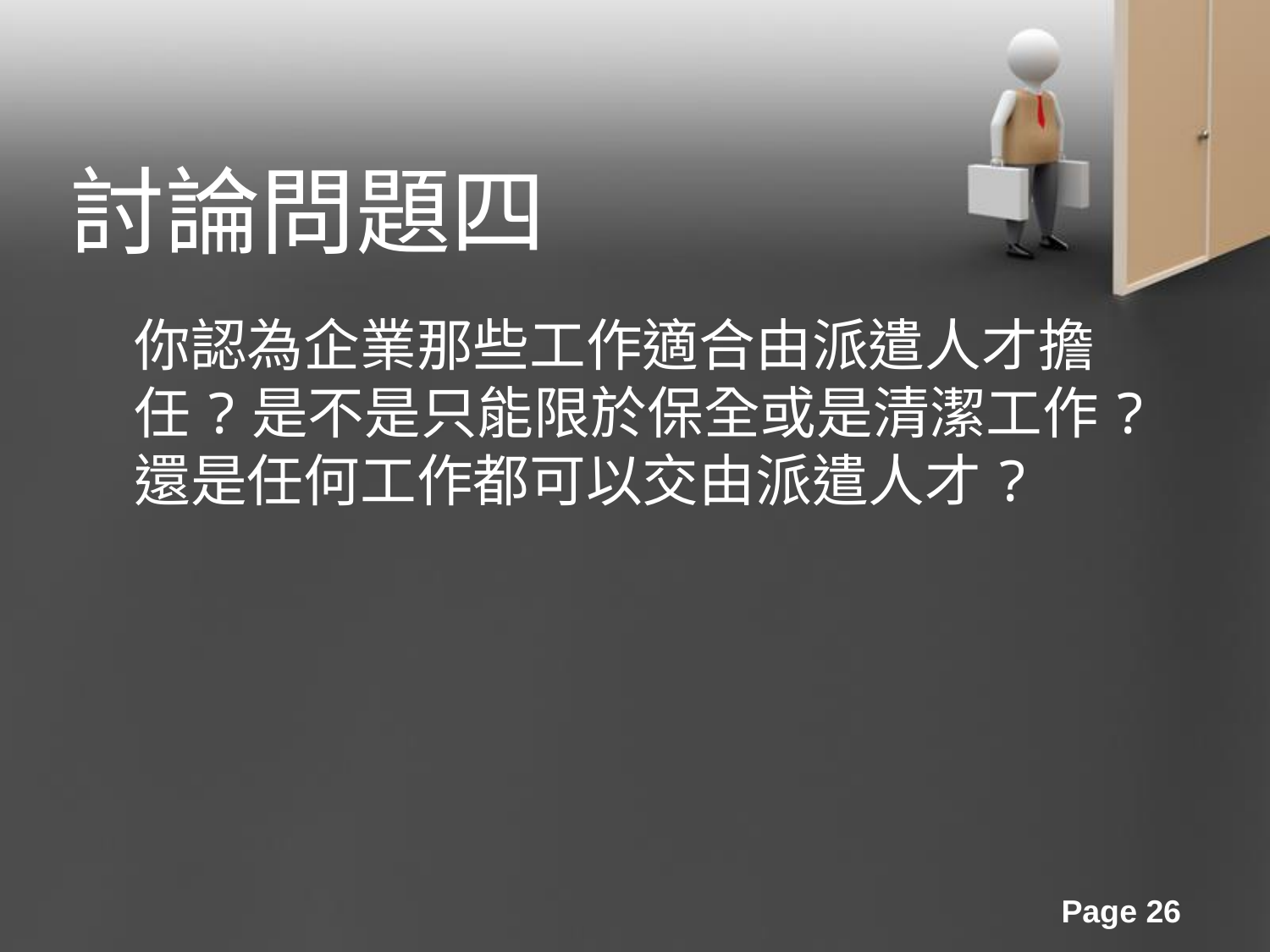

討論問題四
你認為企業那些工作適合由派遣人才擔任?是不是只能限於保全或是清潔工作?還是任何工作都可以交由派遣人才?